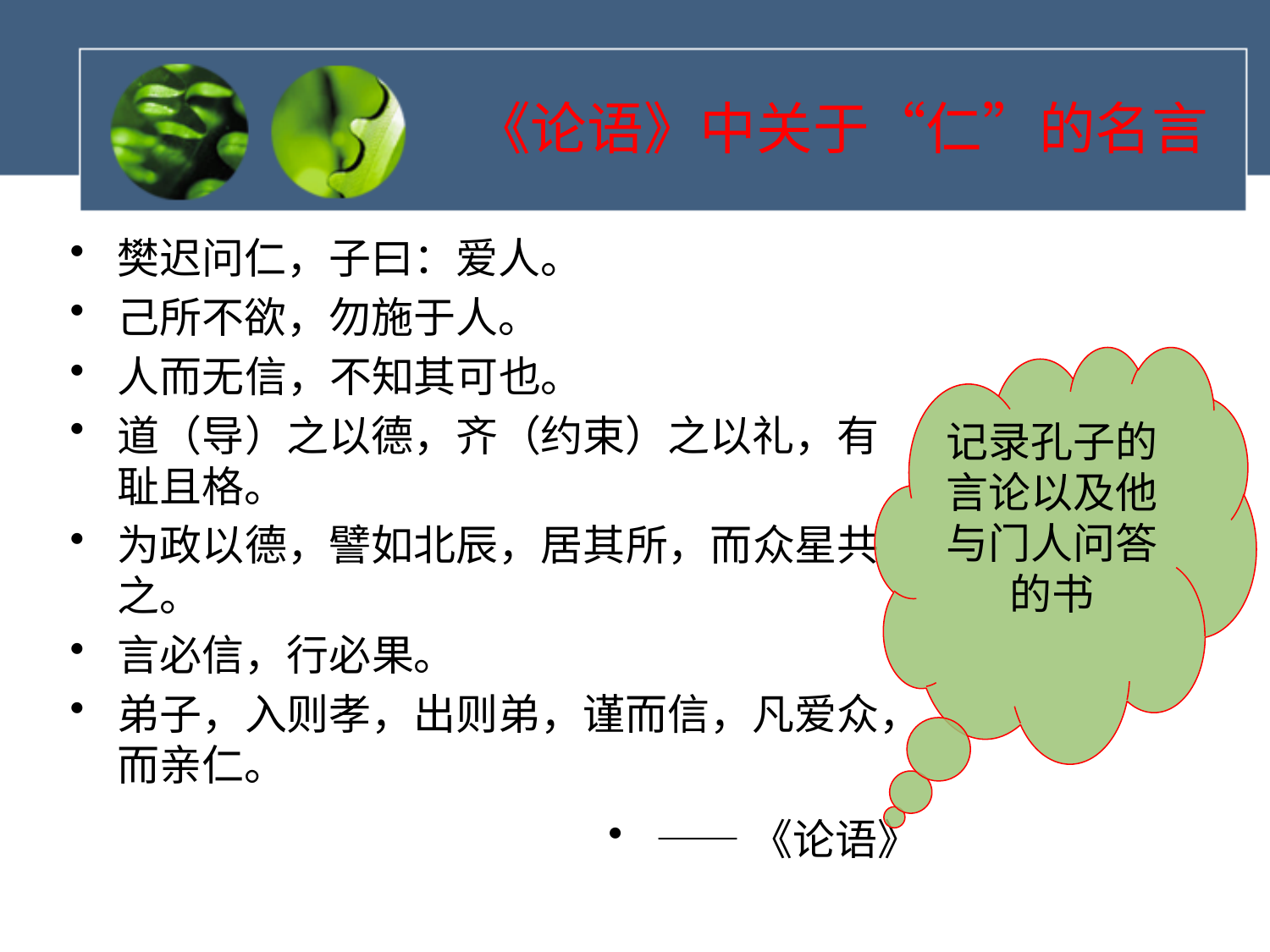

# 《论语》中关于“仁”的名言
樊迟问仁，子曰：爱人。
己所不欲，勿施于人。
人而无信，不知其可也。
道（导）之以德，齐（约束）之以礼，有耻且格。
为政以德，譬如北辰，居其所，而众星共之。
言必信，行必果。
弟子，入则孝，出则弟，谨而信，凡爱众，而亲仁。
——《论语》
记录孔子的言论以及他与门人问答的书